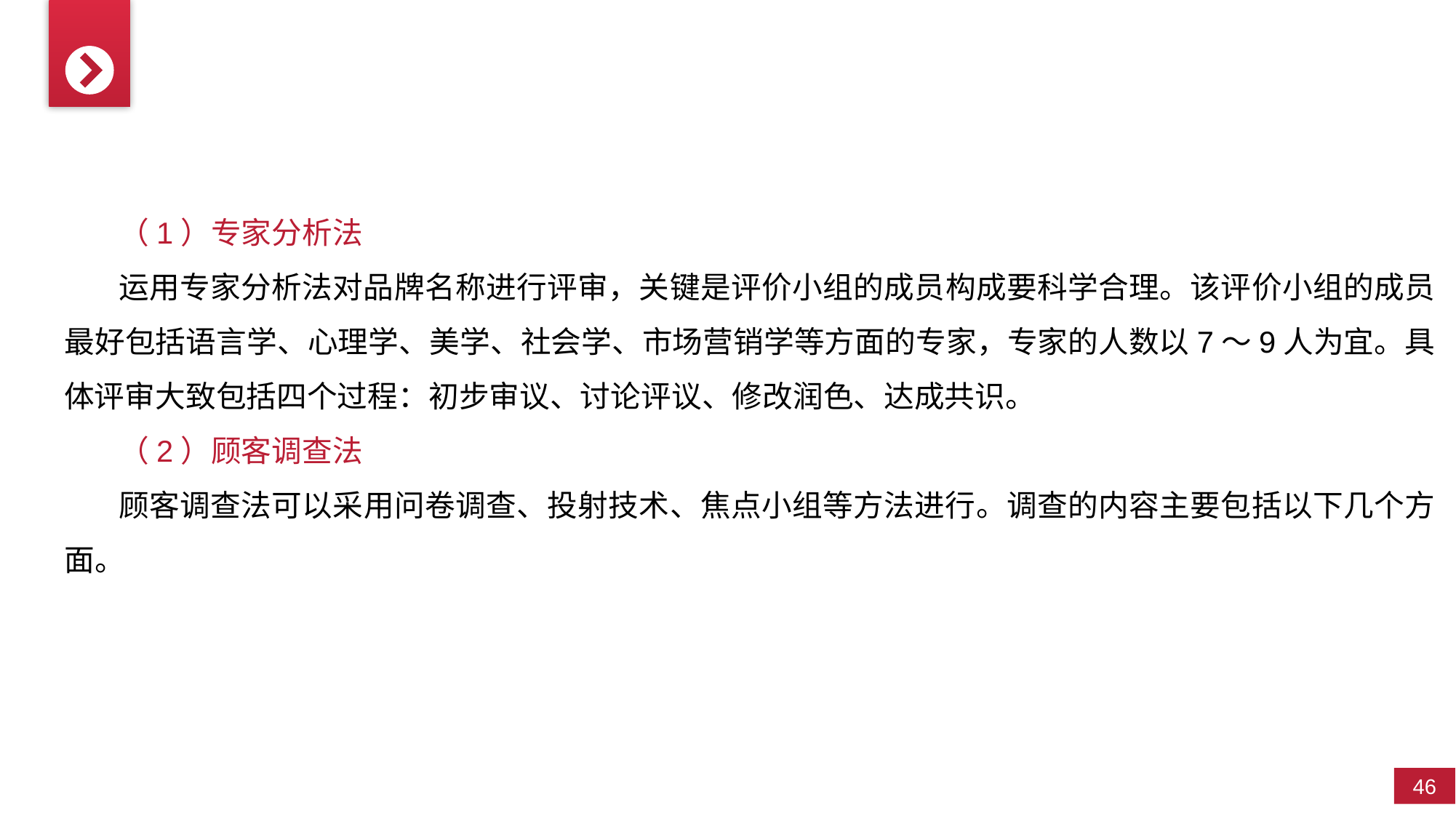

（1）专家分析法
运用专家分析法对品牌名称进行评审，关键是评价小组的成员构成要科学合理。该评价小组的成员最好包括语言学、心理学、美学、社会学、市场营销学等方面的专家，专家的人数以7～9人为宜。具体评审大致包括四个过程：初步审议、讨论评议、修改润色、达成共识。
（2）顾客调查法
顾客调查法可以采用问卷调查、投射技术、焦点小组等方法进行。调查的内容主要包括以下几个方面。